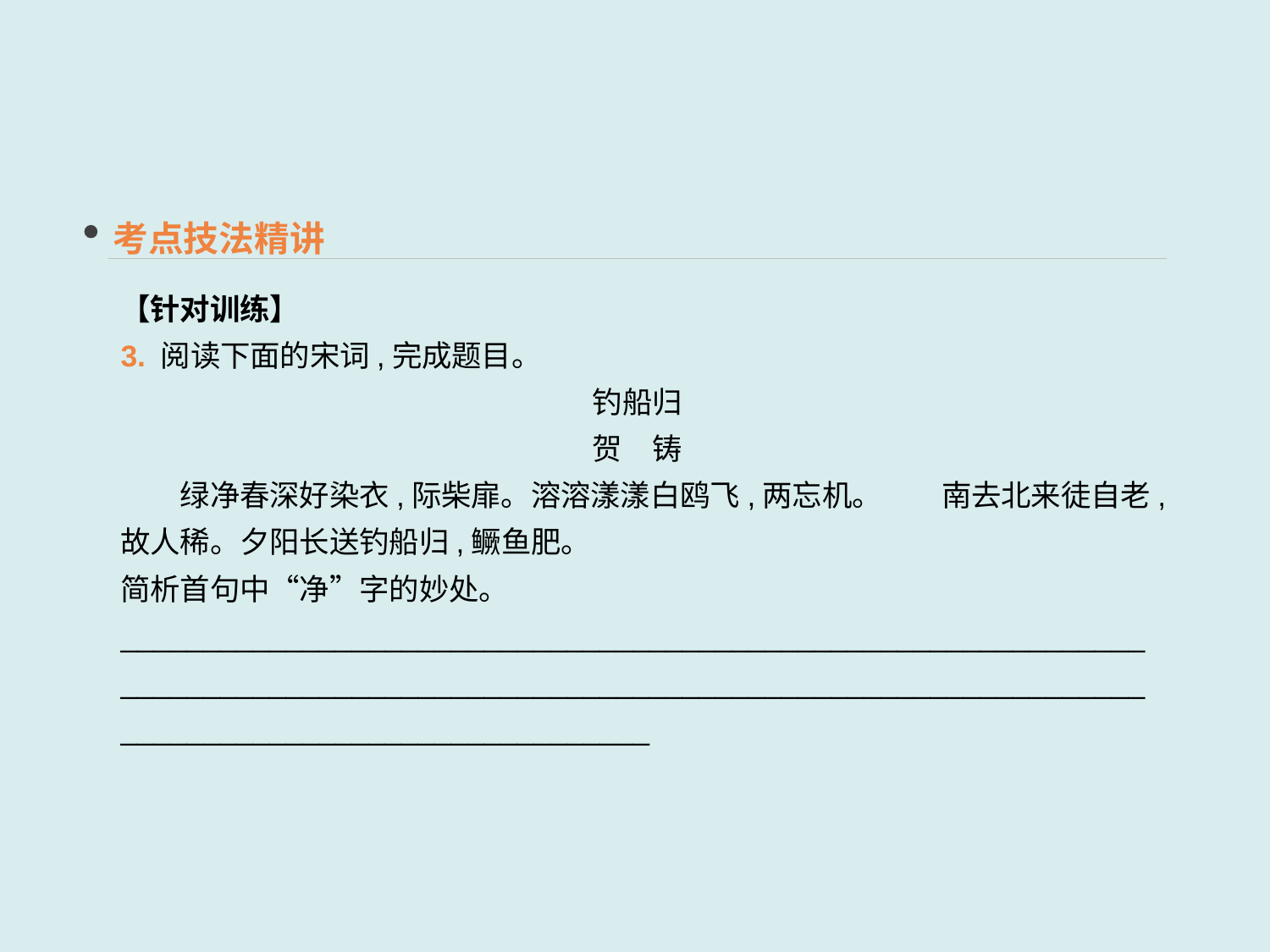

考点技法精讲

【针对训练】
3. 阅读下面的宋词,完成题目。
钓船归
贺　铸
　　绿净春深好染衣,际柴扉。溶溶漾漾白鸥飞,两忘机。　　南去北来徒自老,故人稀。夕阳长送钓船归,鳜鱼肥。
简析首句中“净”字的妙处。
____________________________________________________________________________________________________________________________________________________________